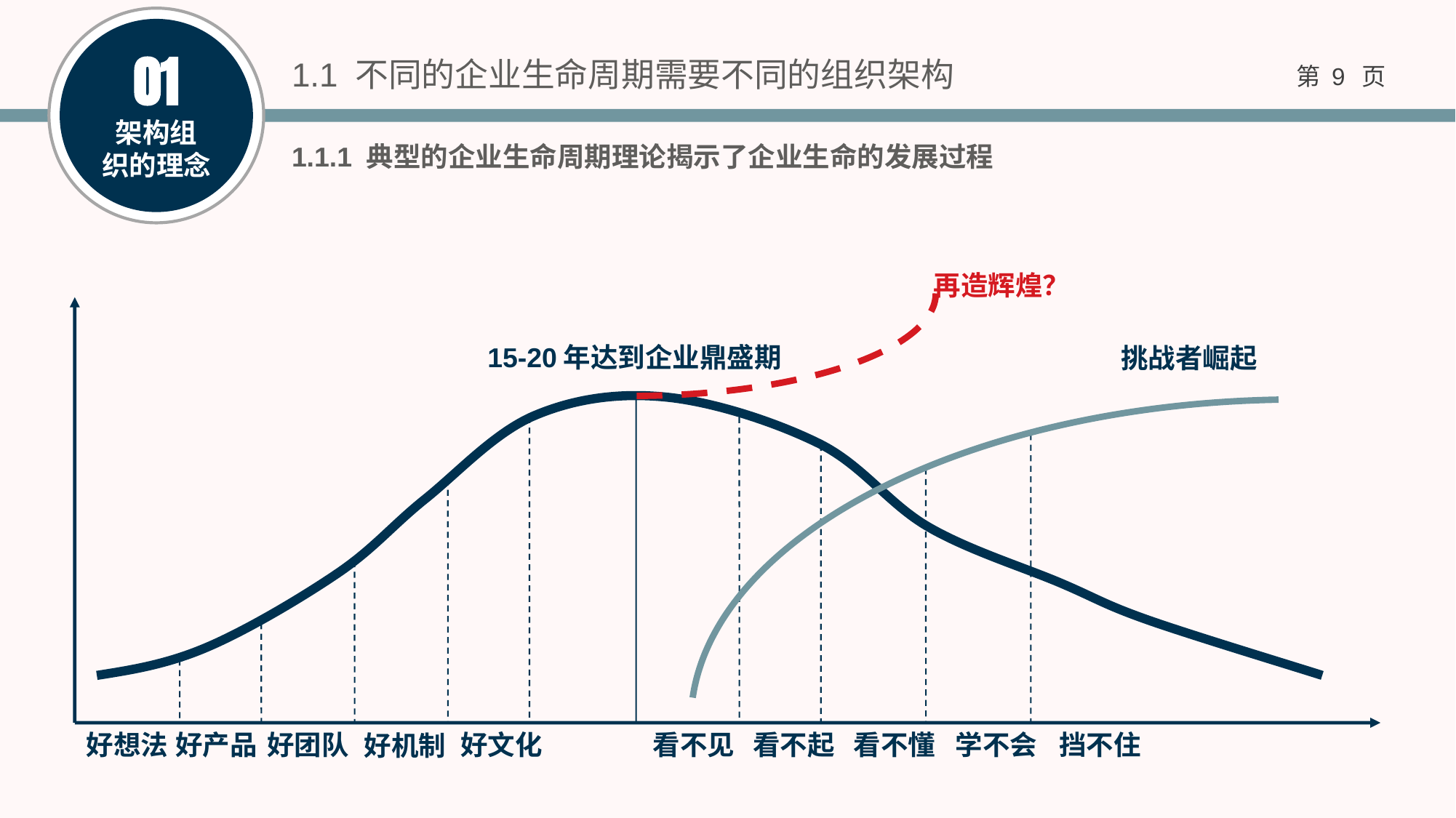

1.1 不同的企业生命周期需要不同的组织架构
1.1.1 典型的企业生命周期理论揭示了企业生命的发展过程
再造辉煌？

15-20年达到企业鼎盛期
挑战者崛起

好团队

好想法
好产品
好文化
看不见
看不起
看不懂
学不会
挡不住
好机制